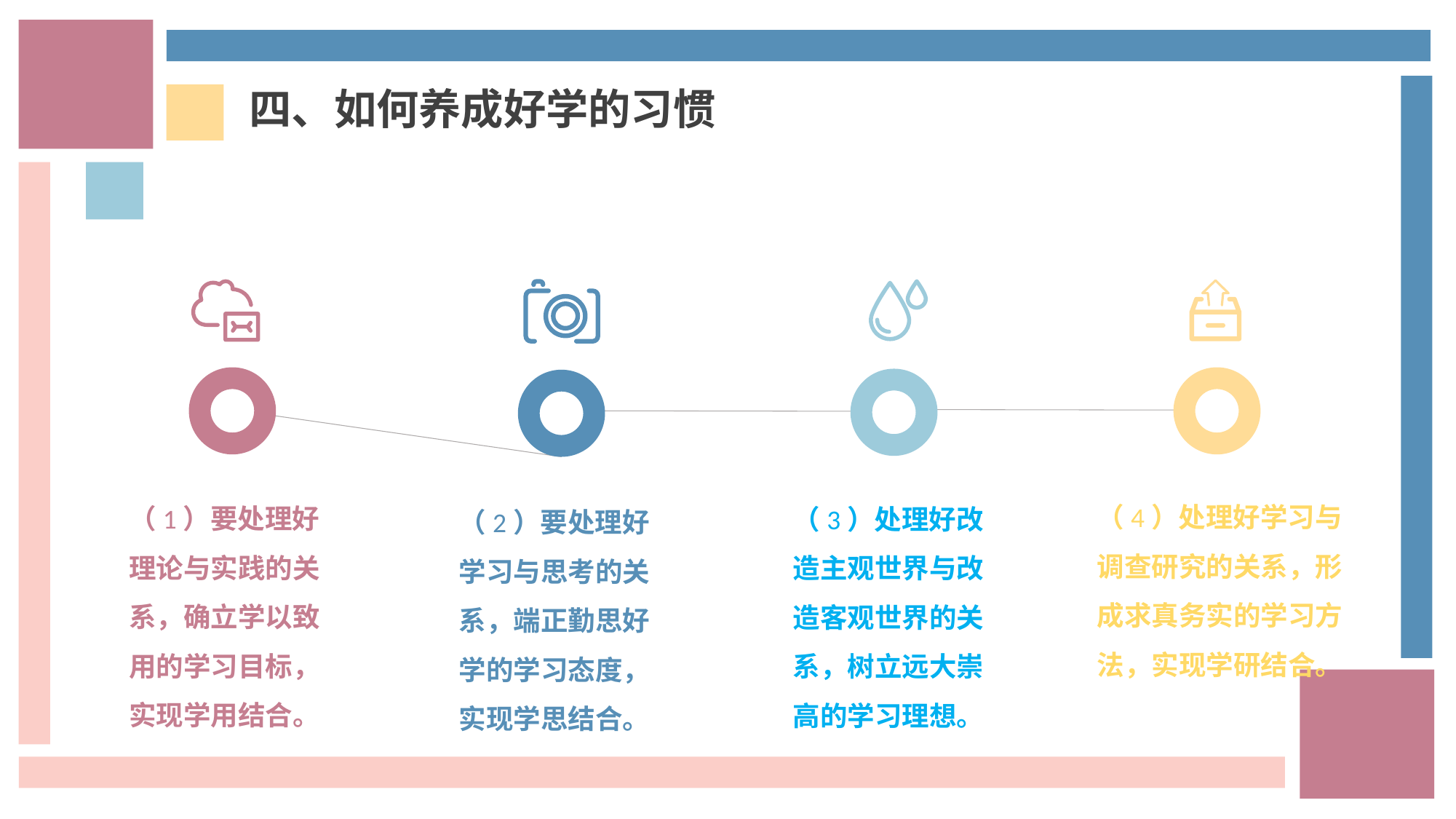

四、如何养成好学的习惯

（4）处理好学习与调查研究的关系，形成求真务实的学习方法，实现学研结合。
（1）要处理好理论与实践的关系，确立学以致用的学习目标，实现学用结合。
（3）处理好改造主观世界与改造客观世界的关系，树立远大崇高的学习理想。
（2）要处理好学习与思考的关系，端正勤思好学的学习态度，实现学思结合。